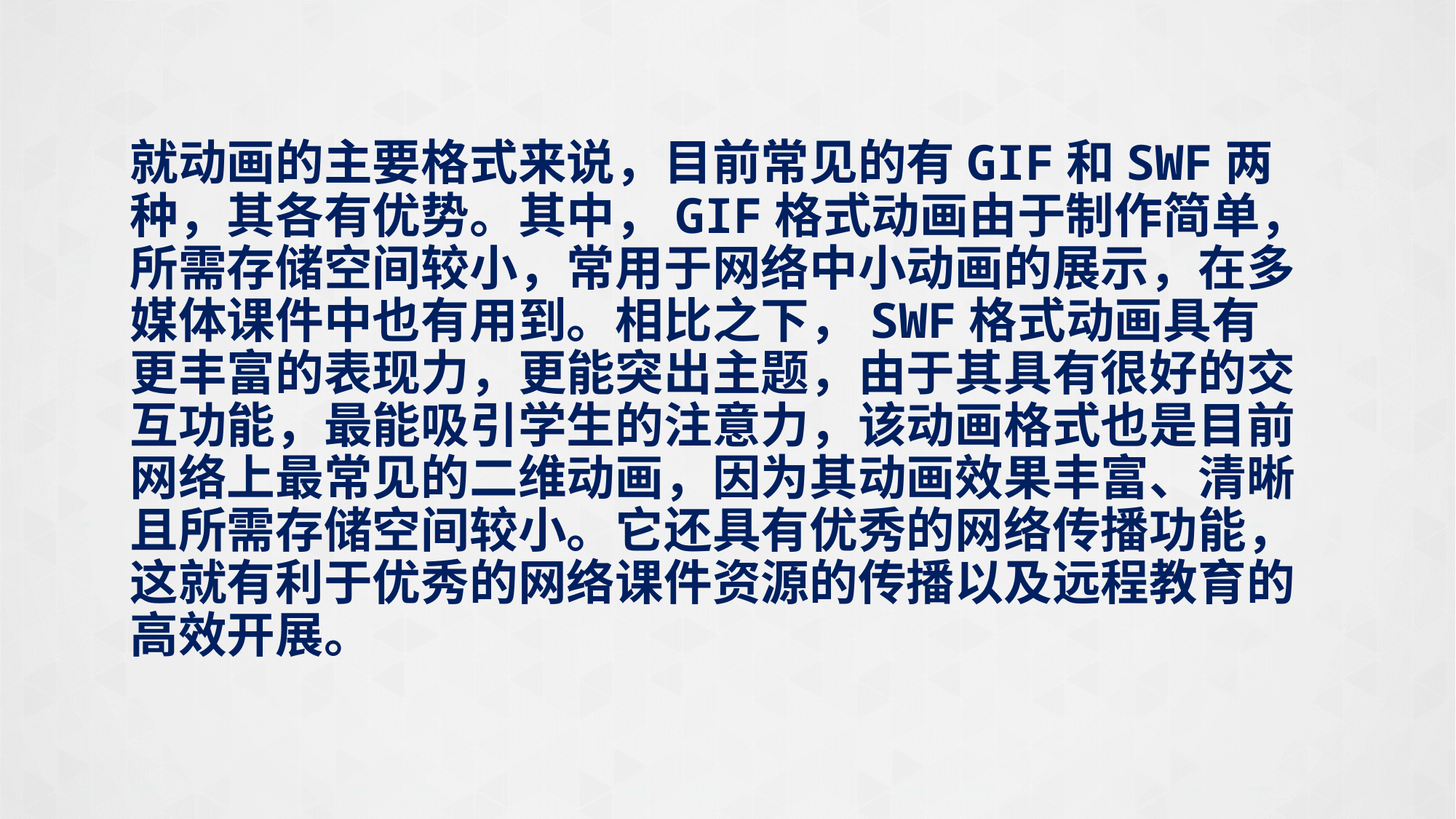

就动画的主要格式来说，目前常见的有GIF和SWF两种，其各有优势。其中，GIF格式动画由于制作简单，所需存储空间较小，常用于网络中小动画的展示，在多媒体课件中也有用到。相比之下，SWF格式动画具有更丰富的表现力，更能突出主题，由于其具有很好的交互功能，最能吸引学生的注意力，该动画格式也是目前网络上最常见的二维动画，因为其动画效果丰富、清晰且所需存储空间较小。它还具有优秀的网络传播功能，这就有利于优秀的网络课件资源的传播以及远程教育的高效开展。